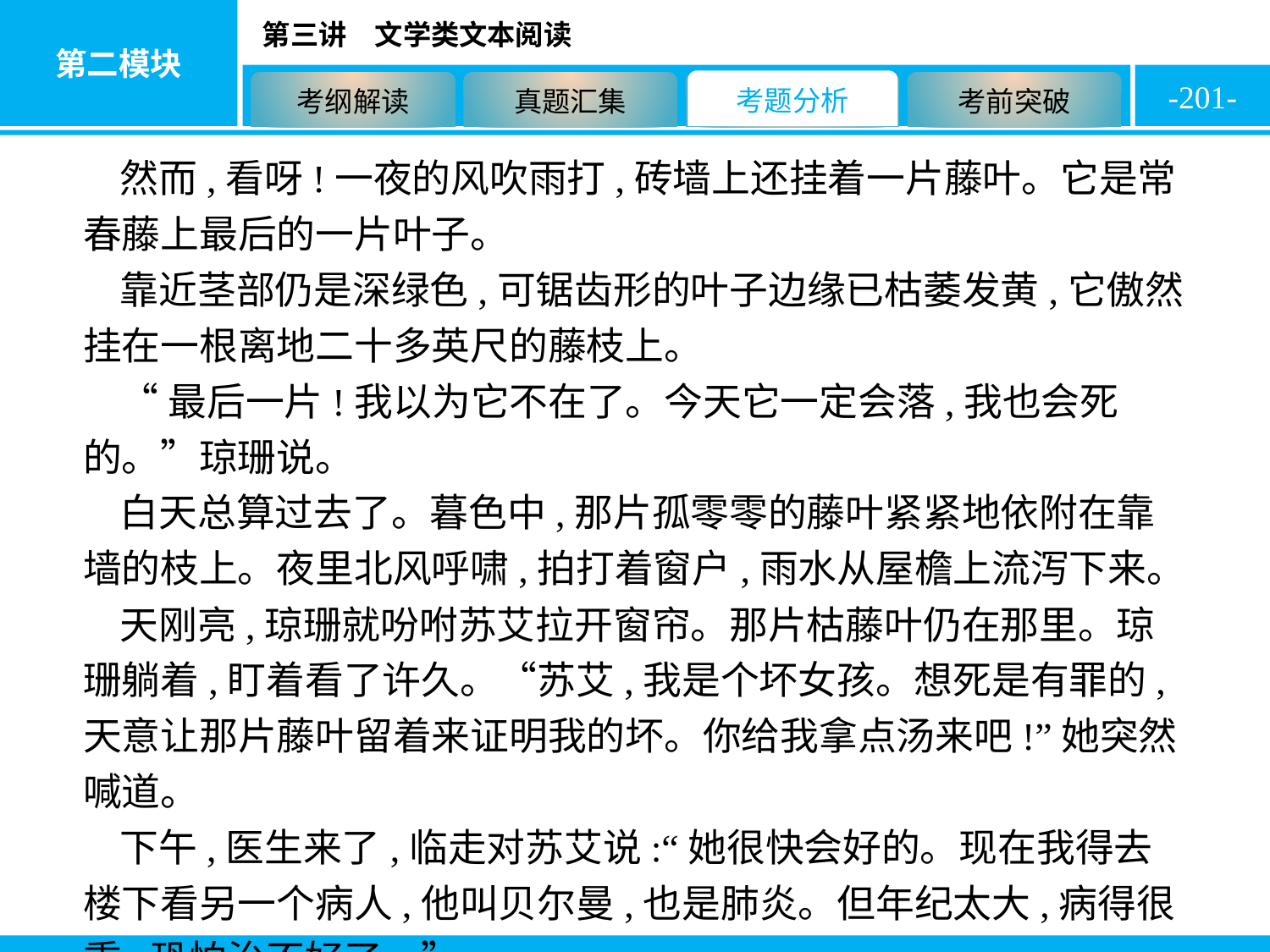

-201-
然而,看呀!一夜的风吹雨打,砖墙上还挂着一片藤叶。它是常春藤上最后的一片叶子。
靠近茎部仍是深绿色,可锯齿形的叶子边缘已枯萎发黄,它傲然挂在一根离地二十多英尺的藤枝上。
“最后一片!我以为它不在了。今天它一定会落,我也会死的。”琼珊说。
白天总算过去了。暮色中,那片孤零零的藤叶紧紧地依附在靠墙的枝上。夜里北风呼啸,拍打着窗户,雨水从屋檐上流泻下来。
天刚亮,琼珊就吩咐苏艾拉开窗帘。那片枯藤叶仍在那里。琼珊躺着,盯着看了许久。“苏艾,我是个坏女孩。想死是有罪的,天意让那片藤叶留着来证明我的坏。你给我拿点汤来吧!”她突然喊道。
下午,医生来了,临走对苏艾说:“她很快会好的。现在我得去楼下看另一个病人,他叫贝尔曼,也是肺炎。但年纪太大,病得很重,恐怕治不好了。”